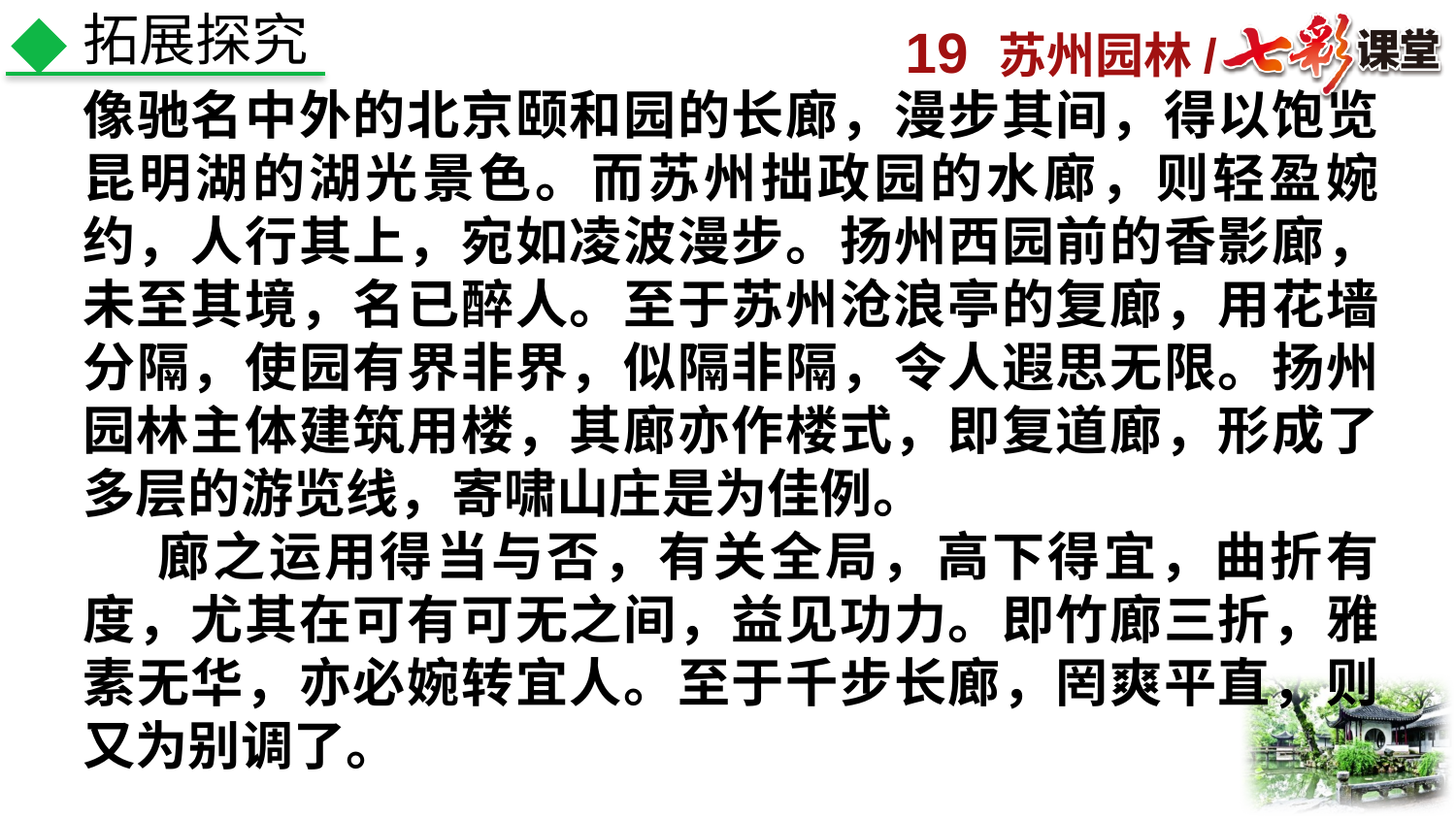

拓展探究

像驰名中外的北京颐和园的长廊，漫步其间，得以饱览昆明湖的湖光景色。而苏州拙政园的水廊，则轻盈婉约，人行其上，宛如凌波漫步。扬州西园前的香影廊，未至其境，名已醉人。至于苏州沧浪亭的复廊，用花墙分隔，使园有界非界，似隔非隔，令人遐思无限。扬州园林主体建筑用楼，其廊亦作楼式，即复道廊，形成了多层的游览线，寄啸山庄是为佳例。
    廊之运用得当与否，有关全局，高下得宜，曲折有度，尤其在可有可无之间，益见功力。即竹廊三折，雅素无华，亦必婉转宜人。至于千步长廊，罔爽平直，则又为别调了。